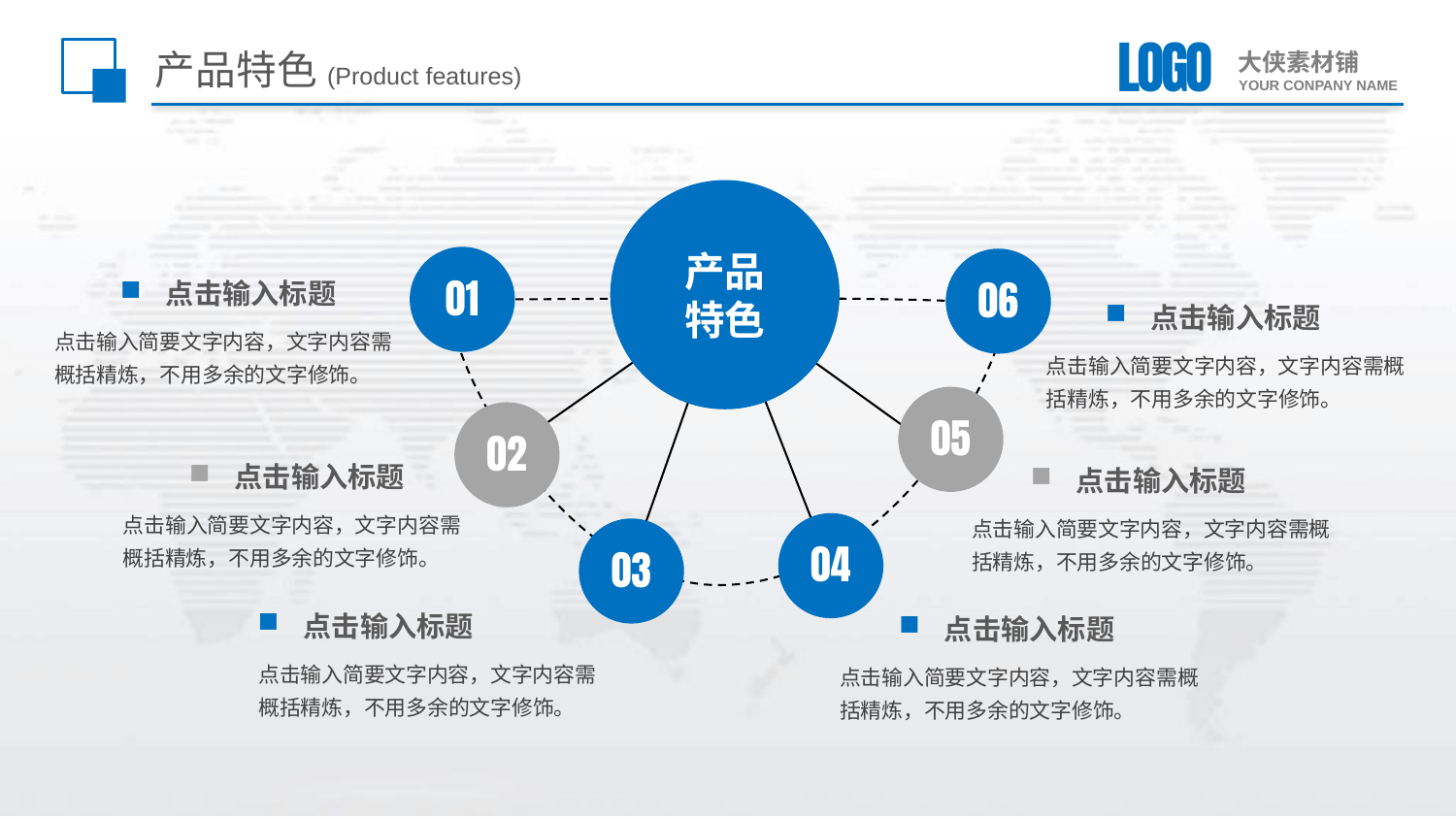

# 产品特色(Product features)

产品
特色
01
06
点击输入标题
点击输入标题

点击输入简要文字内容，文字内容需概括精炼，不用多余的文字修饰。
点击输入简要文字内容，文字内容需概括精炼，不用多余的文字修饰。
05
02
点击输入标题
点击输入标题
点击输入简要文字内容，文字内容需概括精炼，不用多余的文字修饰。
点击输入简要文字内容，文字内容需概括精炼，不用多余的文字修饰。
04
03
点击输入标题
点击输入标题
点击输入简要文字内容，文字内容需概括精炼，不用多余的文字修饰。
点击输入简要文字内容，文字内容需概括精炼，不用多余的文字修饰。